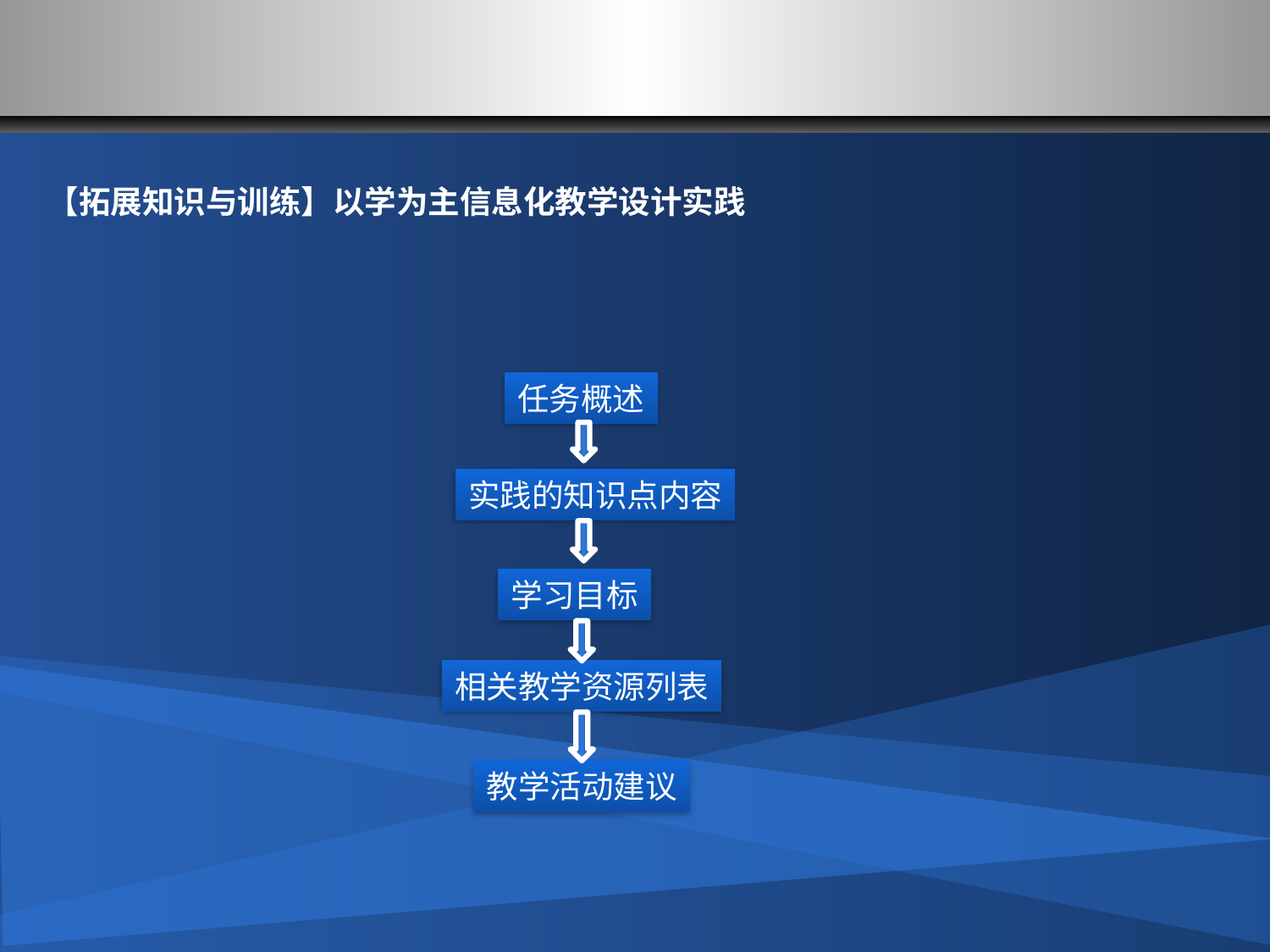

#
【拓展知识与训练】以学为主信息化教学设计实践
任务概述

实践的知识点内容

学习目标

相关教学资源列表

教学活动建议